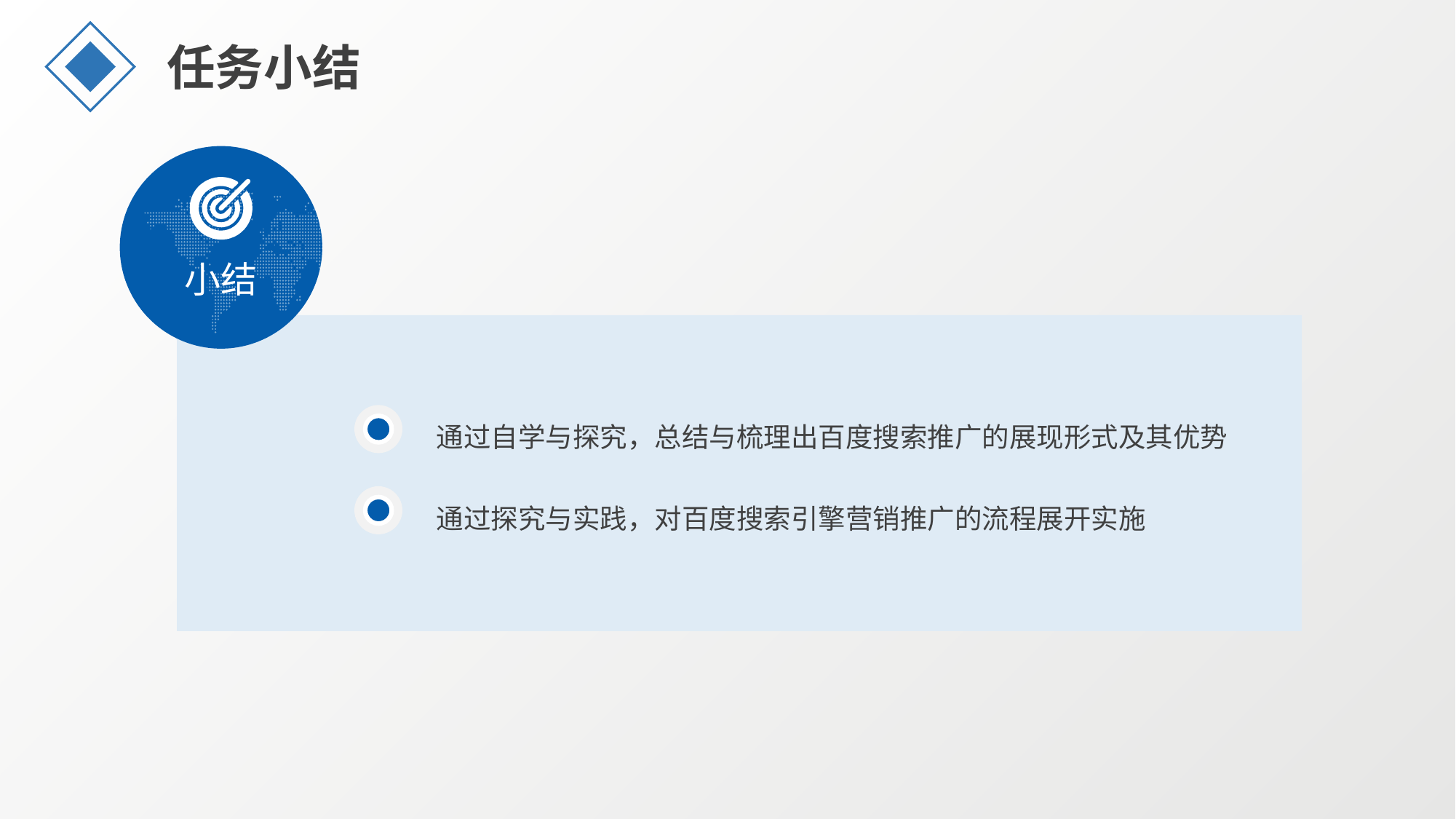

任务小结

小结

通过自学与探究，总结与梳理出百度搜索推广的展现形式及其优势

通过探究与实践，对百度搜索引擎营销推广的流程展开实施